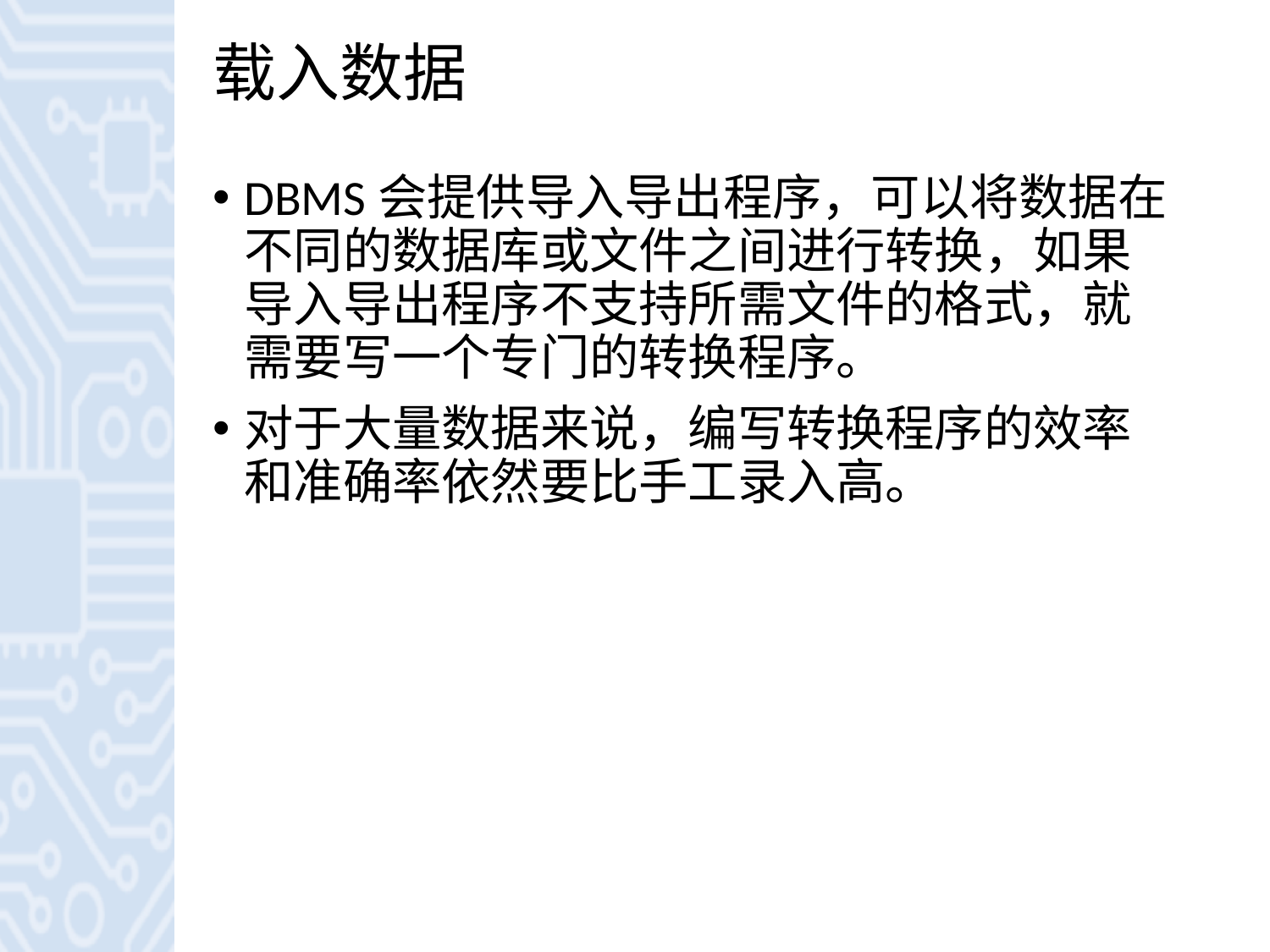

# 载入数据
DBMS会提供导入导出程序，可以将数据在不同的数据库或文件之间进行转换，如果导入导出程序不支持所需文件的格式，就需要写一个专门的转换程序。
对于大量数据来说，编写转换程序的效率和准确率依然要比手工录入高。